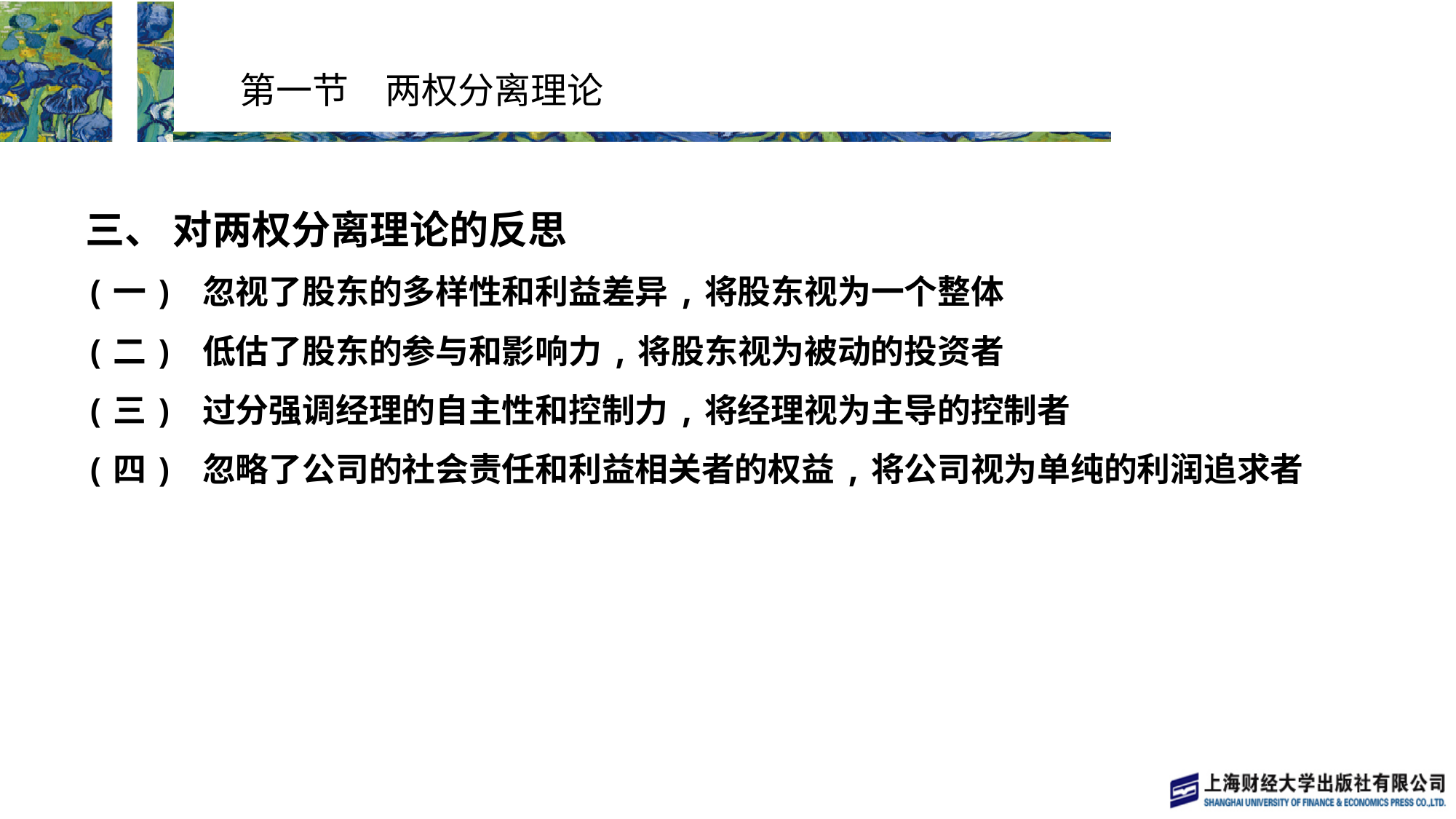

# 第一节　两权分离理论
三、 对两权分离理论的反思
(一) 忽视了股东的多样性和利益差异,将股东视为一个整体
(二) 低估了股东的参与和影响力,将股东视为被动的投资者
(三) 过分强调经理的自主性和控制力,将经理视为主导的控制者
(四) 忽略了公司的社会责任和利益相关者的权益,将公司视为单纯的利润追求者